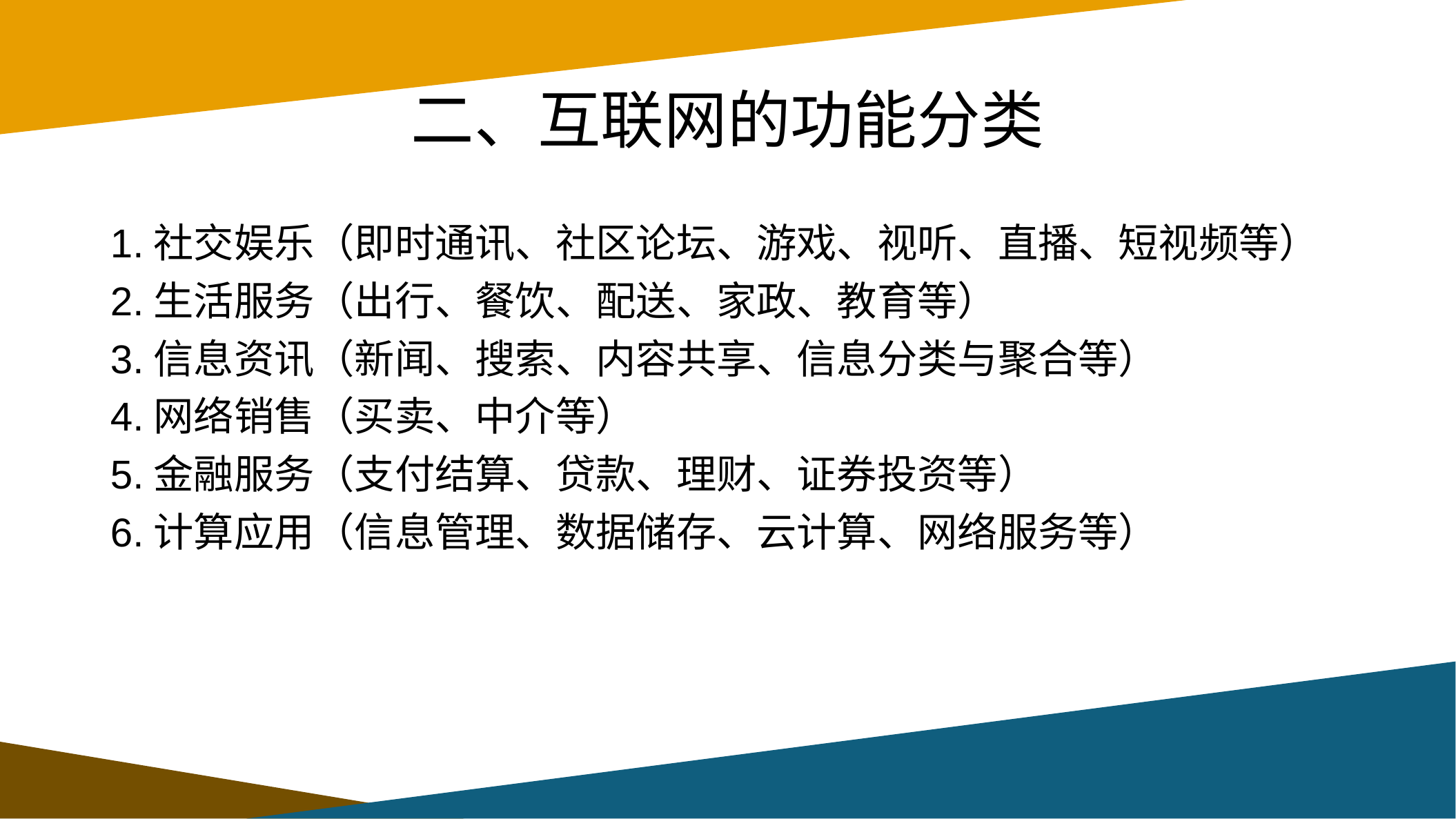

# 二、互联网的功能分类
1.社交娱乐（即时通讯、社区论坛、游戏、视听、直播、短视频等）
2.生活服务（出行、餐饮、配送、家政、教育等）
3.信息资讯（新闻、搜索、内容共享、信息分类与聚合等）
4.网络销售（买卖、中介等）
5.金融服务（支付结算、贷款、理财、证券投资等）
6.计算应用（信息管理、数据储存、云计算、网络服务等）